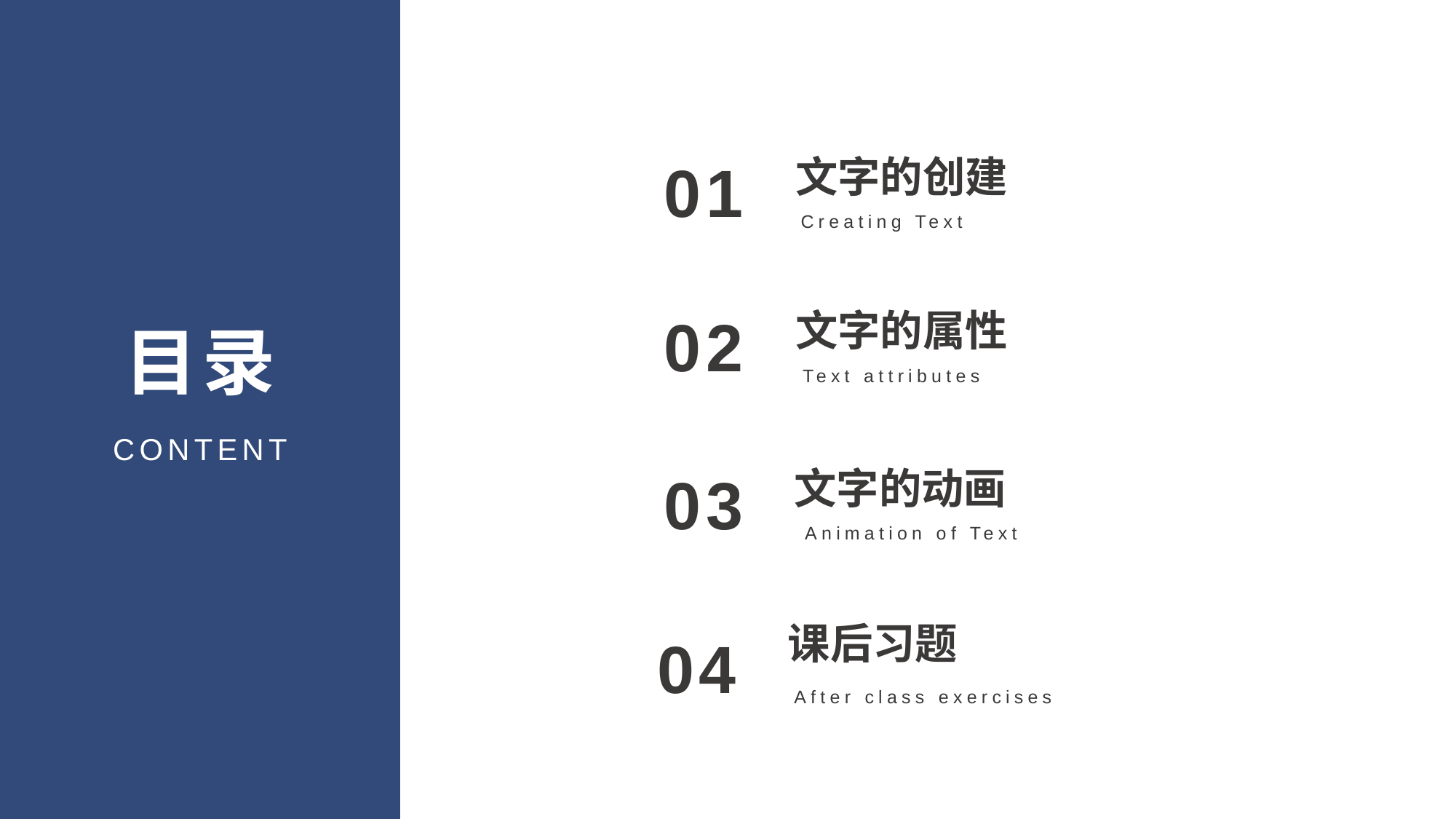

文字的创建
01
Creating Text
文字的属性
02
目录
Text attributes
CONTENT
文字的动画
03
Animation of Text
课后习题
04
After class exercises